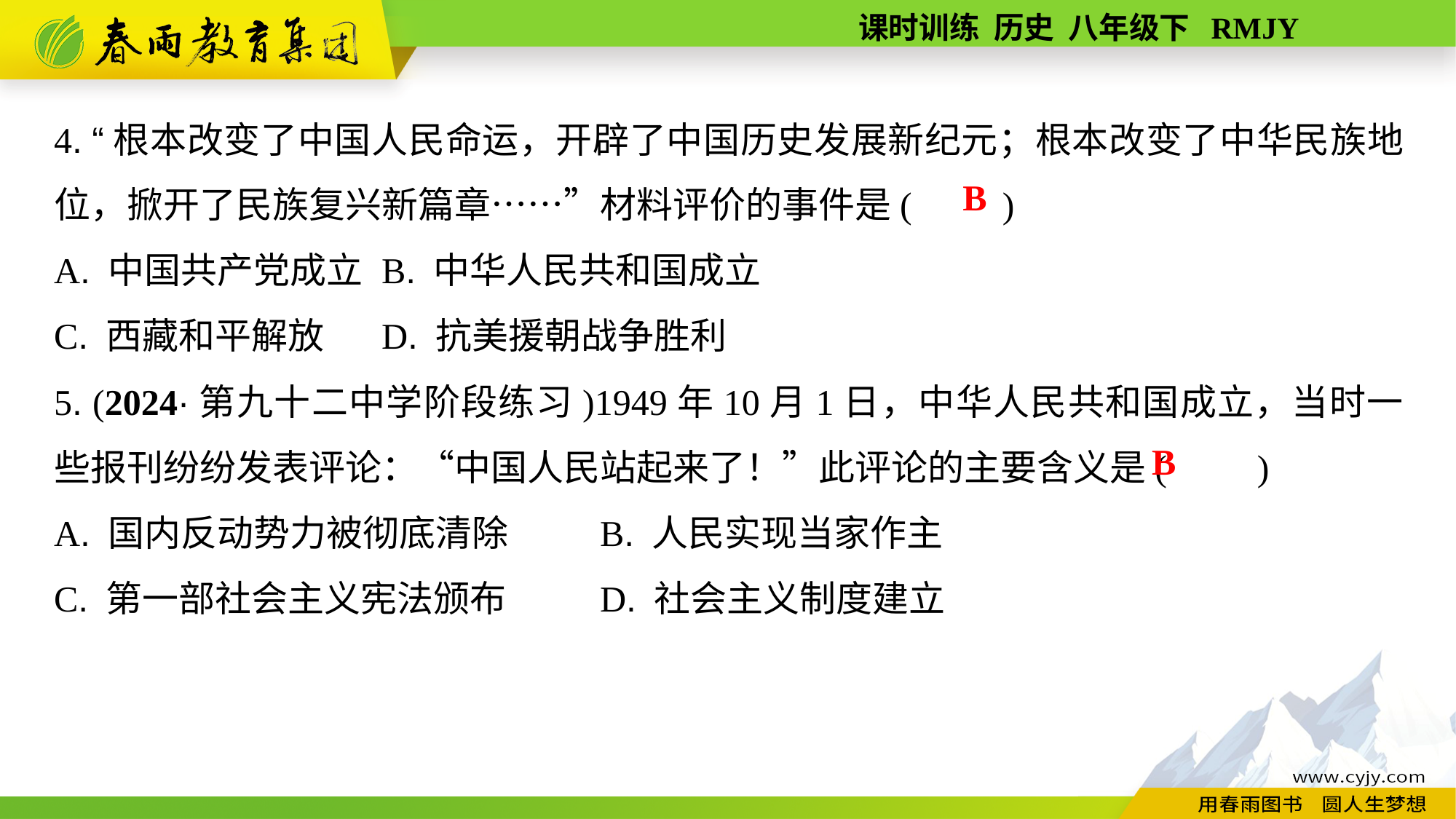

4. “根本改变了中国人民命运，开辟了中国历史发展新纪元；根本改变了中华民族地位，掀开了民族复兴新篇章……”材料评价的事件是(　　)
A. 中国共产党成立	B. 中华人民共和国成立
C. 西藏和平解放	D. 抗美援朝战争胜利
5. (2024·第九十二中学阶段练习)1949年10月1日，中华人民共和国成立，当时一些报刊纷纷发表评论：“中国人民站起来了！”此评论的主要含义是(　　)
A. 国内反动势力被彻底清除	B. 人民实现当家作主
C. 第一部社会主义宪法颁布	D. 社会主义制度建立
B
B